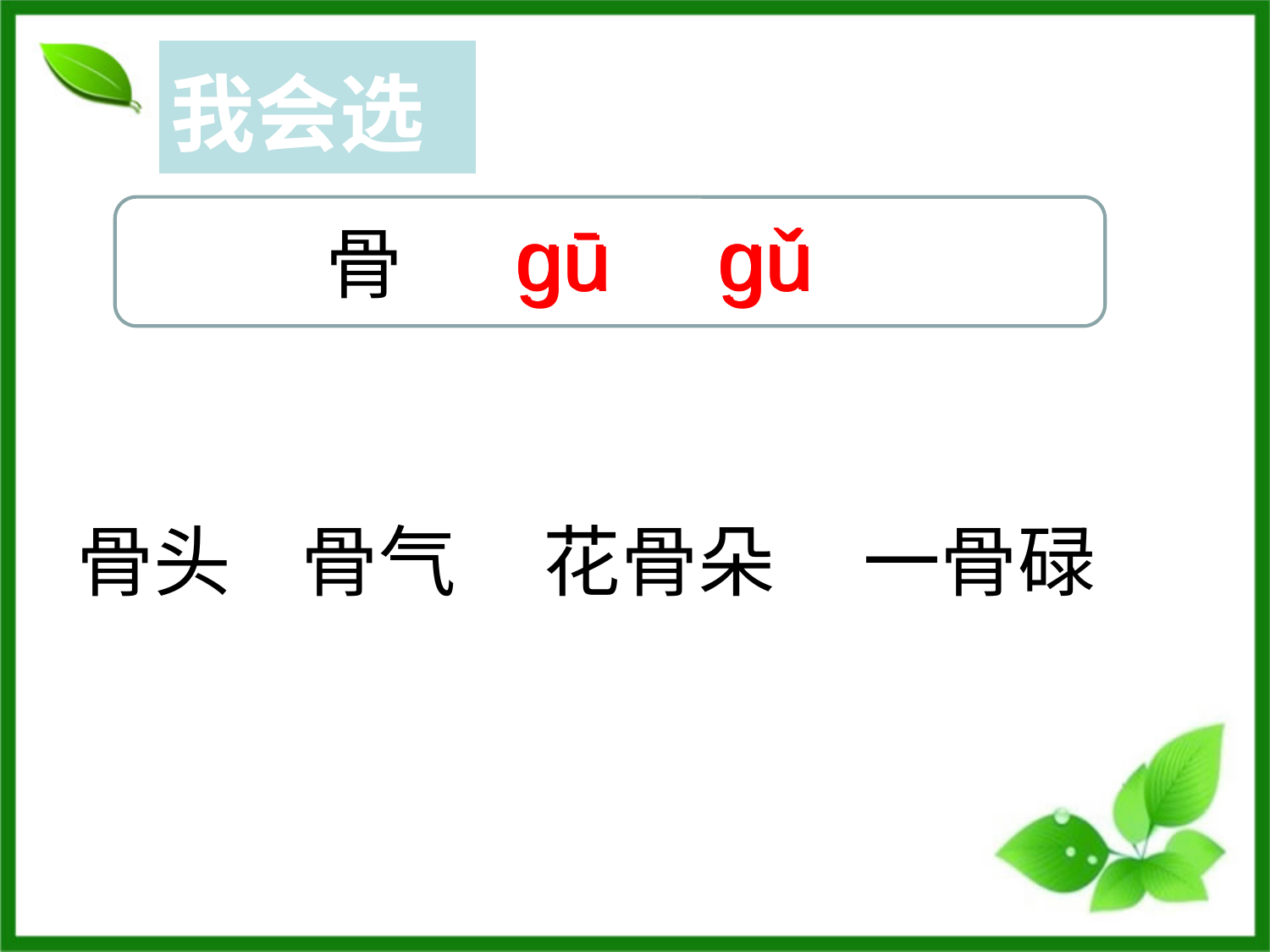

# 我会读
| 我会选 |
| --- |
          骨
gū
gū
gǔ
gǔ
gū
gǔ
骨头    骨气     花骨朵     一骨碌